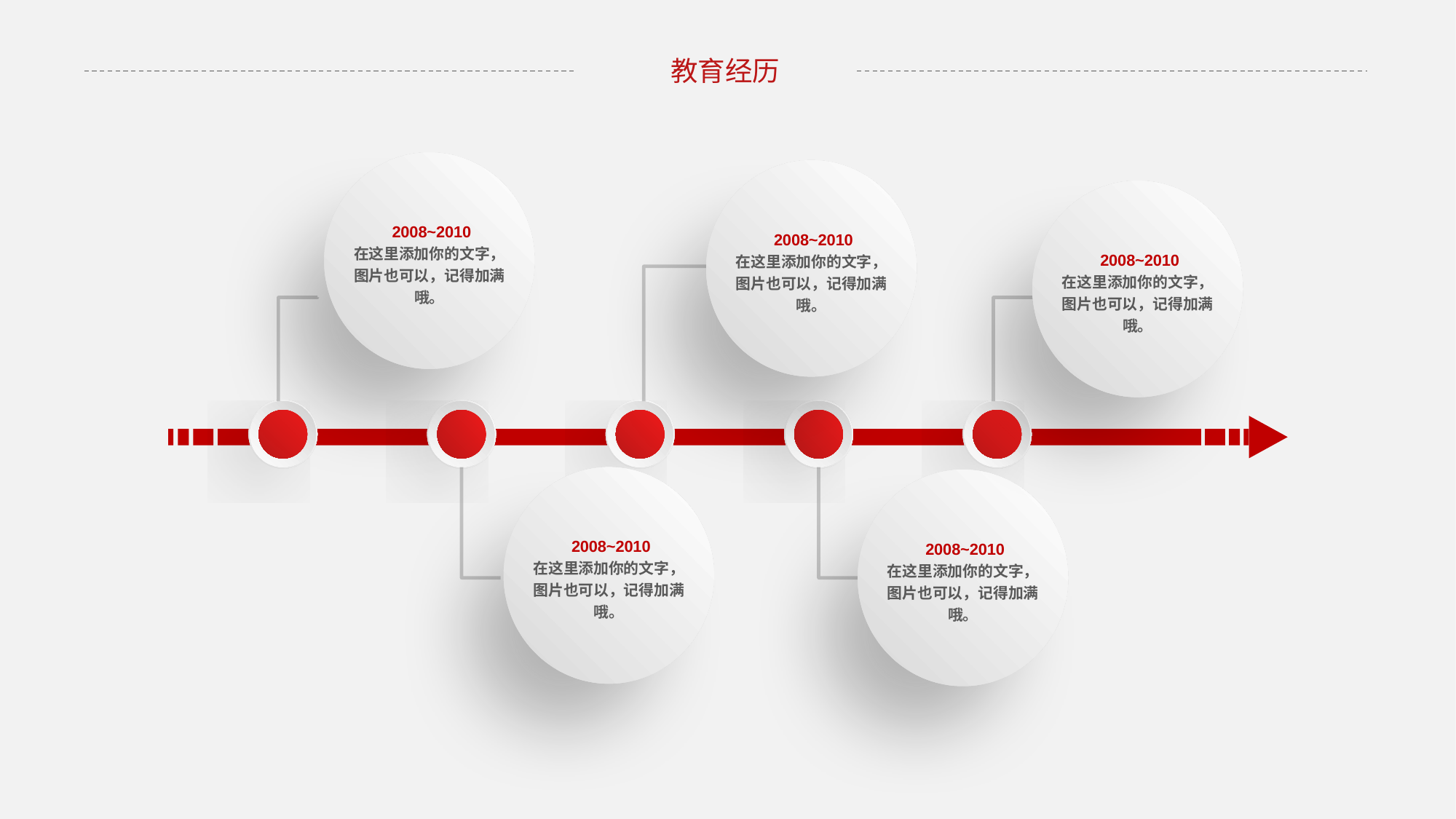

教育经历

 2008~2010
在这里添加你的文字，图片也可以，记得加满哦。

 2008~2010
在这里添加你的文字，图片也可以，记得加满哦。

 2008~2010
在这里添加你的文字，图片也可以，记得加满哦。

 2008~2010
在这里添加你的文字，图片也可以，记得加满哦。

 2008~2010
在这里添加你的文字，图片也可以，记得加满哦。